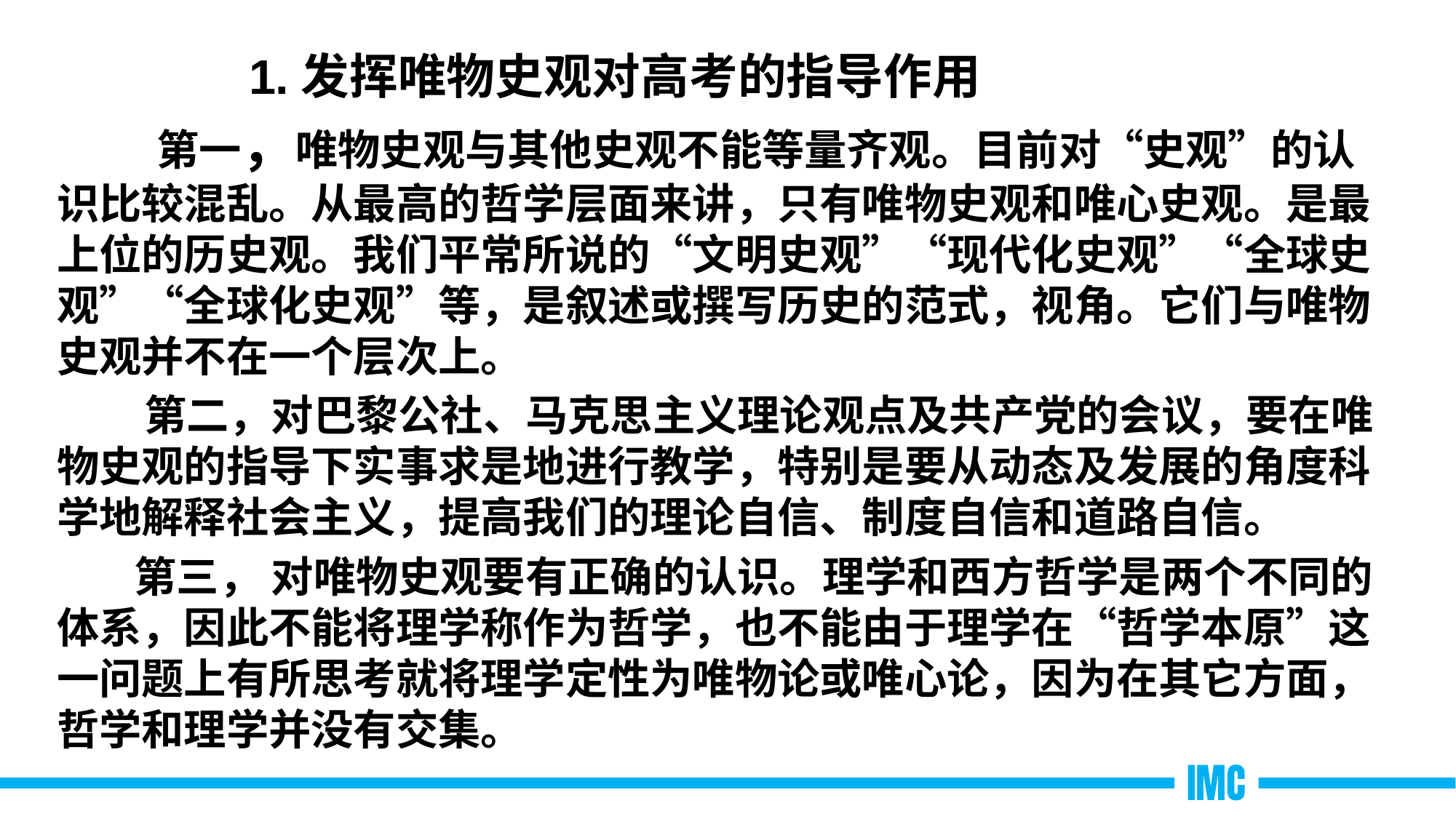

# 1.发挥唯物史观对高考的指导作用
       第一，唯物史观与其他史观不能等量齐观。目前对“史观”的认识比较混乱。从最高的哲学层面来讲，只有唯物史观和唯心史观。是最上位的历史观。我们平常所说的“文明史观”“现代化史观”“全球史观”“全球化史观”等，是叙述或撰写历史的范式，视角。它们与唯物史观并不在一个层次上。
        第二，对巴黎公社、马克思主义理论观点及共产党的会议，要在唯物史观的指导下实事求是地进行教学，特别是要从动态及发展的角度科学地解释社会主义，提高我们的理论自信、制度自信和道路自信。
       第三， 对唯物史观要有正确的认识。理学和西方哲学是两个不同的体系，因此不能将理学称作为哲学，也不能由于理学在“哲学本原”这一问题上有所思考就将理学定性为唯物论或唯心论，因为在其它方面，哲学和理学并没有交集。